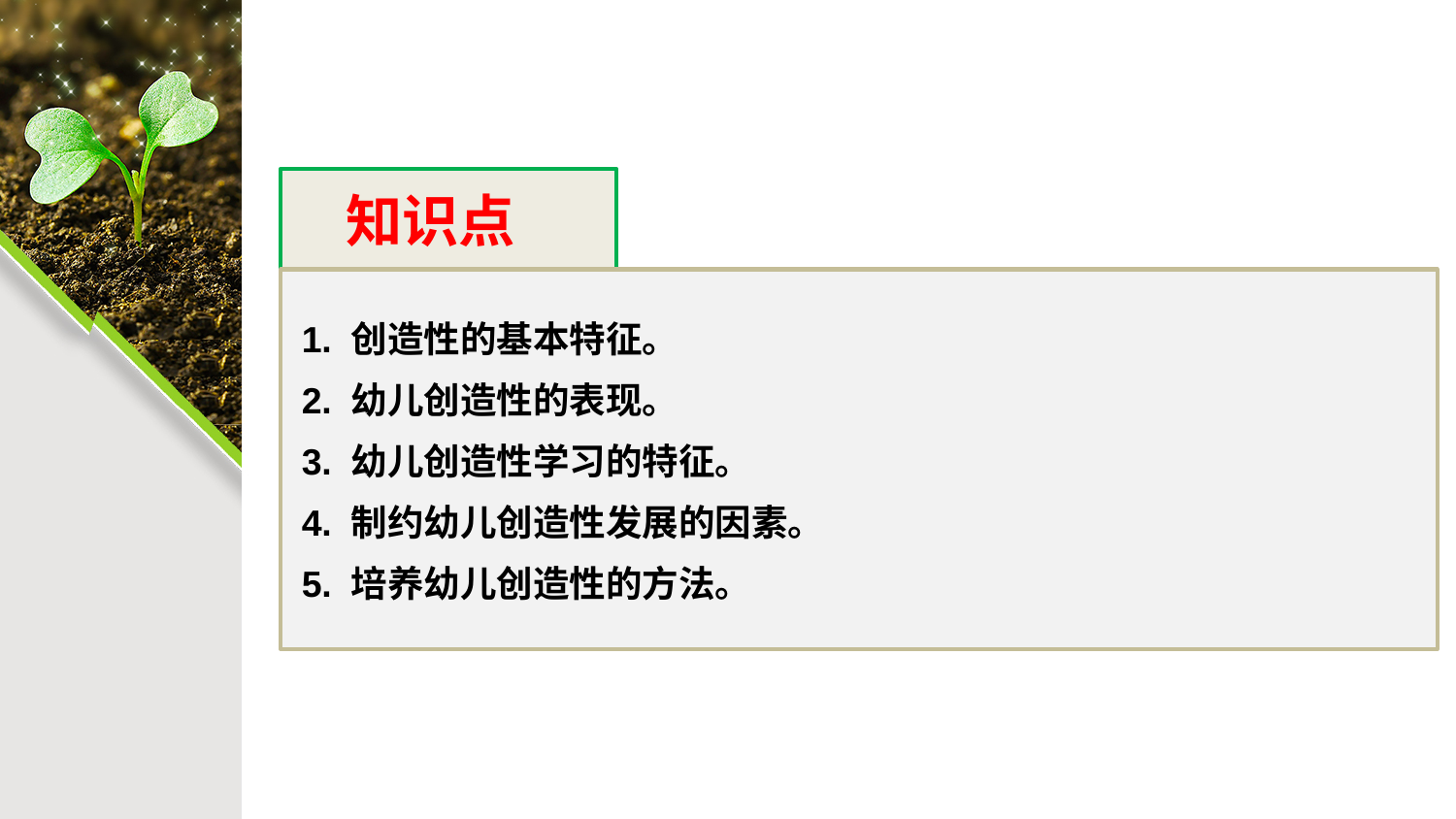

知识点

1. 创造性的基本特征。
2. 幼儿创造性的表现。
3. 幼儿创造性学习的特征。
4. 制约幼儿创造性发展的因素。
5. 培养幼儿创造性的方法。